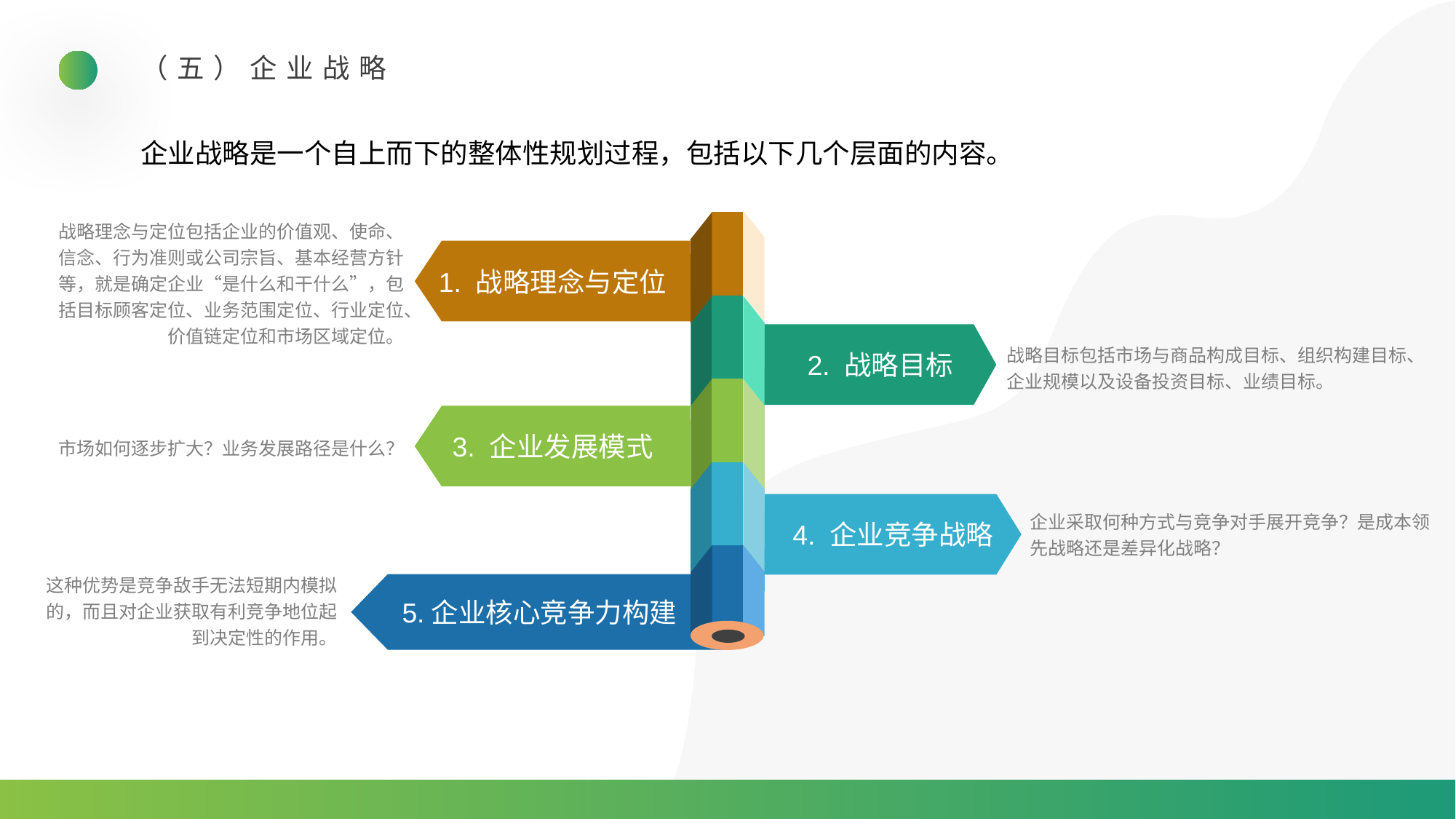

（五）企业战略
企业战略是一个自上而下的整体性规划过程，包括以下几个层面的内容。

战略理念与定位包括企业的价值观、使命、信念、行为准则或公司宗旨、基本经营方针等，就是确定企业“是什么和干什么”，包括目标顾客定位、业务范围定位、行业定位、价值链定位和市场区域定位。
1. 战略理念与定位

2. 战略目标
战略目标包括市场与商品构成目标、组织构建目标、企业规模以及设备投资目标、业绩目标。

市场如何逐步扩大？业务发展路径是什么？
3. 企业发展模式

企业采取何种方式与竞争对手展开竞争？是成本领先战略还是差异化战略？
4. 企业竞争战略

这种优势是竞争敌手无法短期内模拟的，而且对企业获取有利竞争地位起到决定性的作用。
5.企业核心竞争力构建